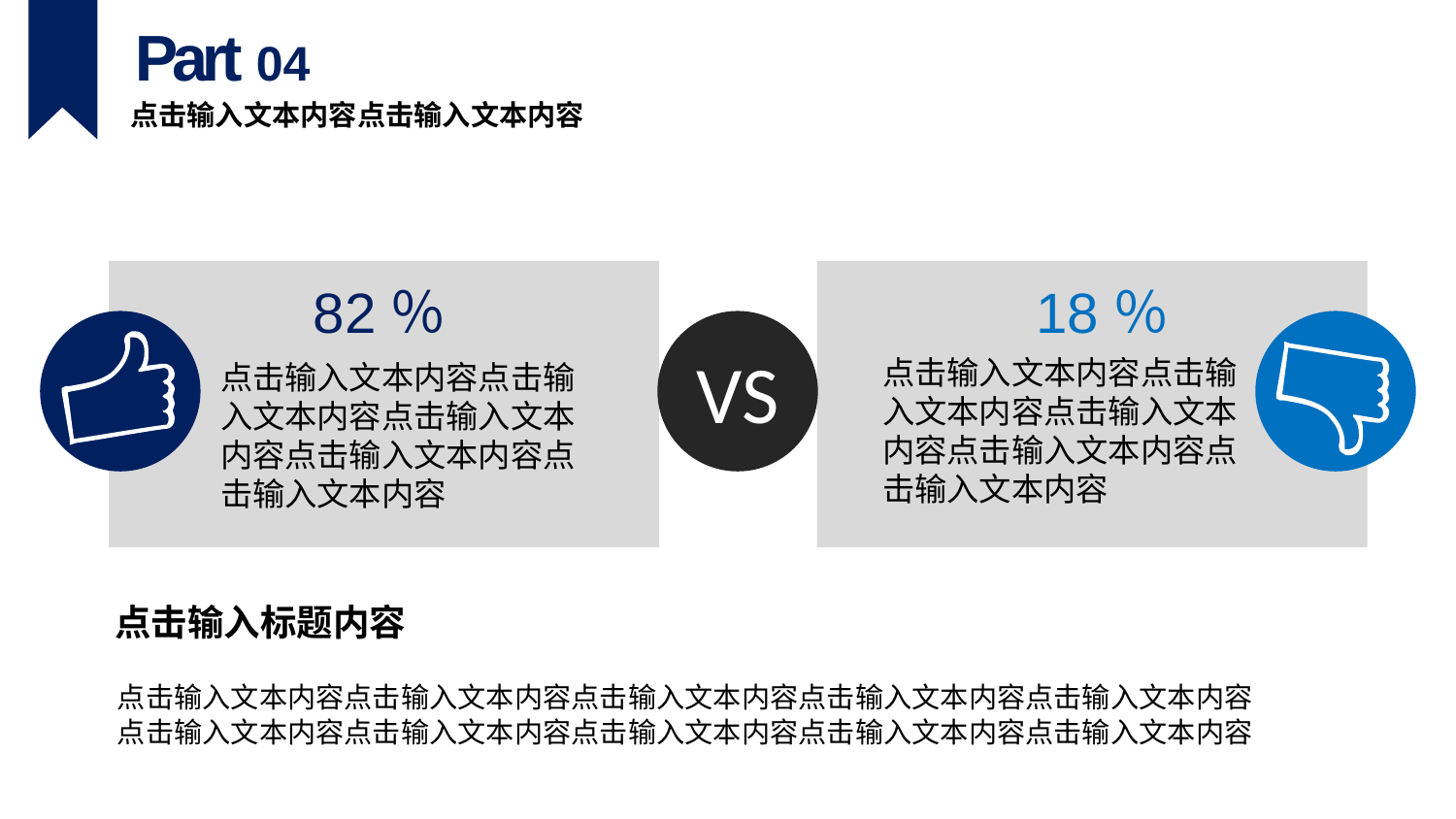

Part 04
点击输入文本内容点击输入文本内容

82％
18％

VS

点击输入文本内容点击输入文本内容点击输入文本内容点击输入文本内容点击输入文本内容
点击输入文本内容点击输入文本内容点击输入文本内容点击输入文本内容点击输入文本内容
点击输入标题内容
点击输入文本内容点击输入文本内容点击输入文本内容点击输入文本内容点击输入文本内容
点击输入文本内容点击输入文本内容点击输入文本内容点击输入文本内容点击输入文本内容